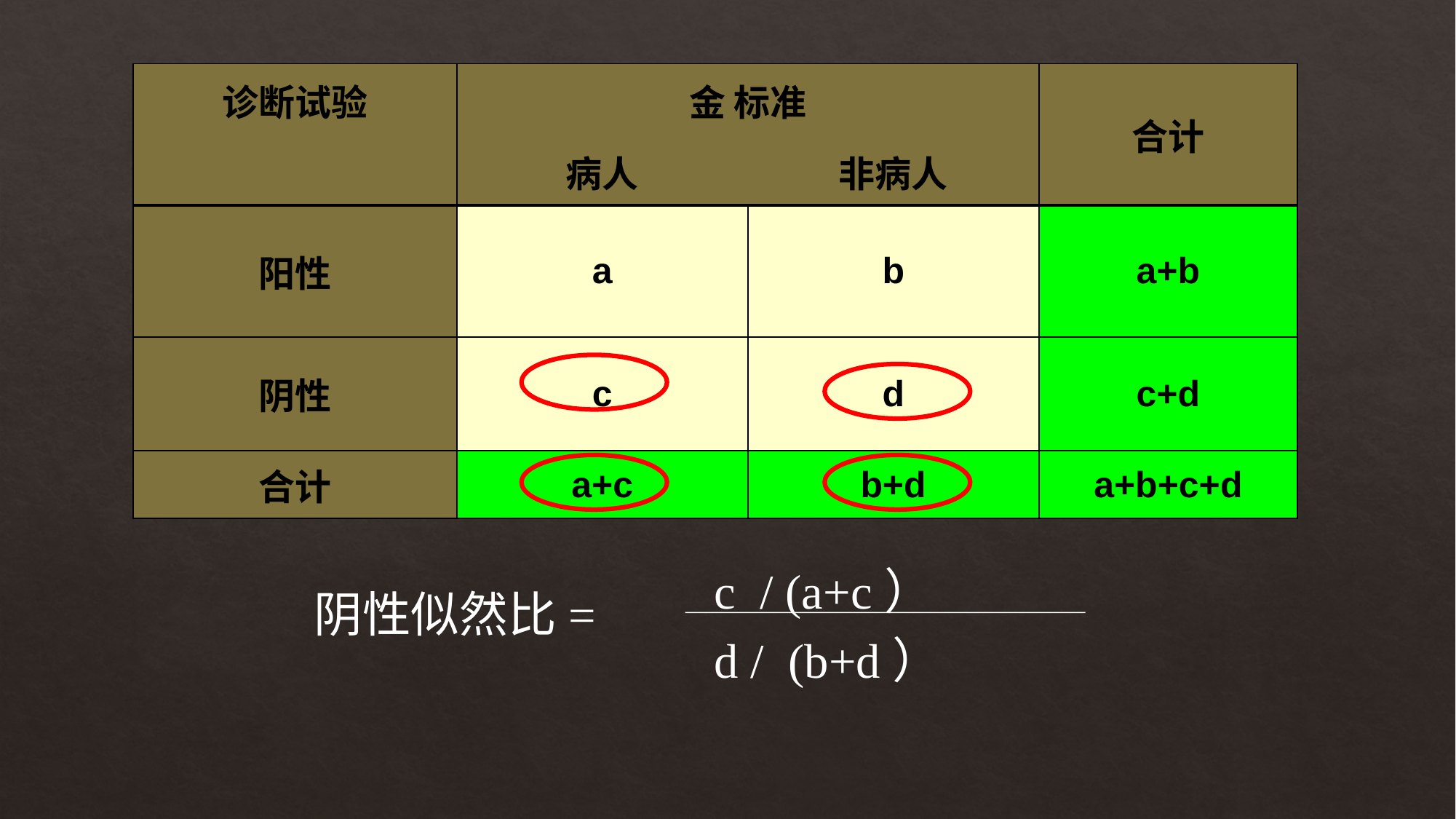

| 诊断试验 | 金 标准 |  | 合计 |
| --- | --- | --- | --- |
|  | 病人 | 非病人 |  |
| 阳性 | a | b | a+b |
| 阴性 | c | d | c+d |
| 合计 | a+c | b+d | a+b+c+d |

c  / (a+c）
阴性似然比=
d /  (b+d）